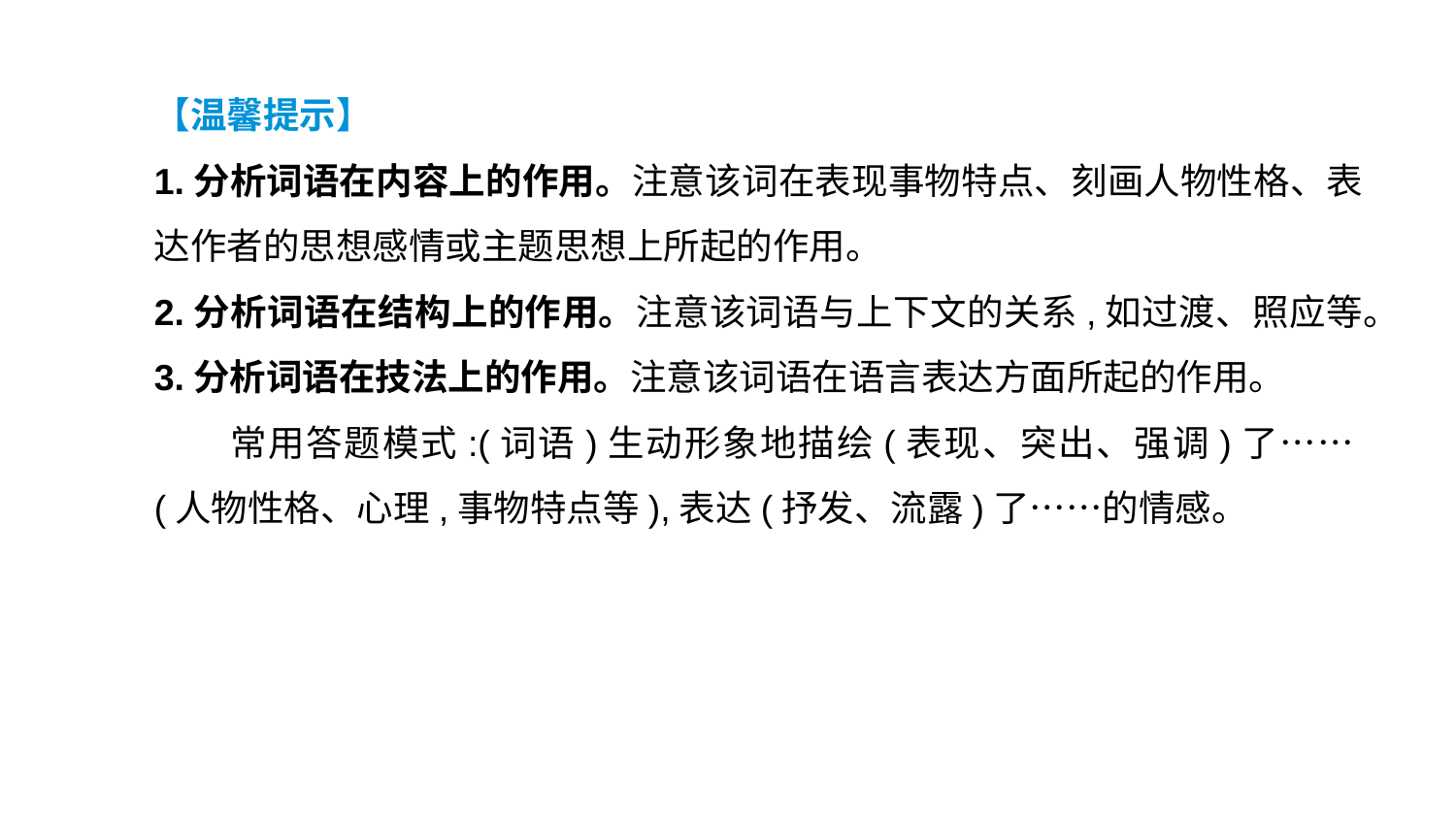

【温馨提示】
1.分析词语在内容上的作用。注意该词在表现事物特点、刻画人物性格、表达作者的思想感情或主题思想上所起的作用。
2.分析词语在结构上的作用。注意该词语与上下文的关系,如过渡、照应等。
3.分析词语在技法上的作用。注意该词语在语言表达方面所起的作用。
　　常用答题模式:(词语)生动形象地描绘(表现、突出、强调)了……(人物性格、心理,事物特点等),表达(抒发、流露)了……的情感。